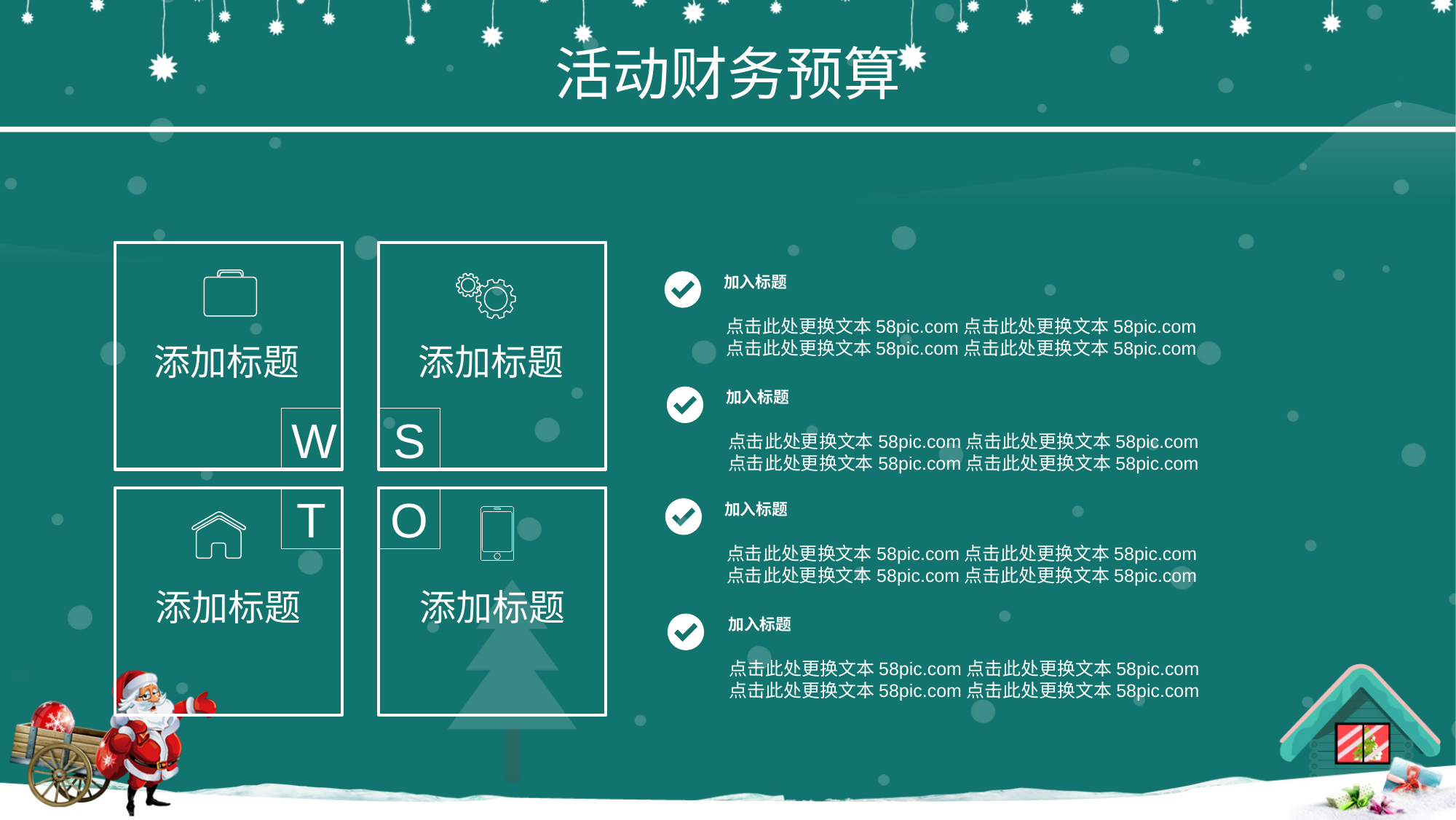

活动财务预算

S
添加标题

W
添加标题

O
添加标题

T
添加标题

加入标题

点击此处更换文本58pic.com点击此处更换文本58pic.com
点击此处更换文本58pic.com点击此处更换文本58pic.com
加入标题

点击此处更换文本58pic.com点击此处更换文本58pic.com
点击此处更换文本58pic.com点击此处更换文本58pic.com
加入标题

点击此处更换文本58pic.com点击此处更换文本58pic.com
点击此处更换文本58pic.com点击此处更换文本58pic.com
加入标题

点击此处更换文本58pic.com点击此处更换文本58pic.com
点击此处更换文本58pic.com点击此处更换文本58pic.com